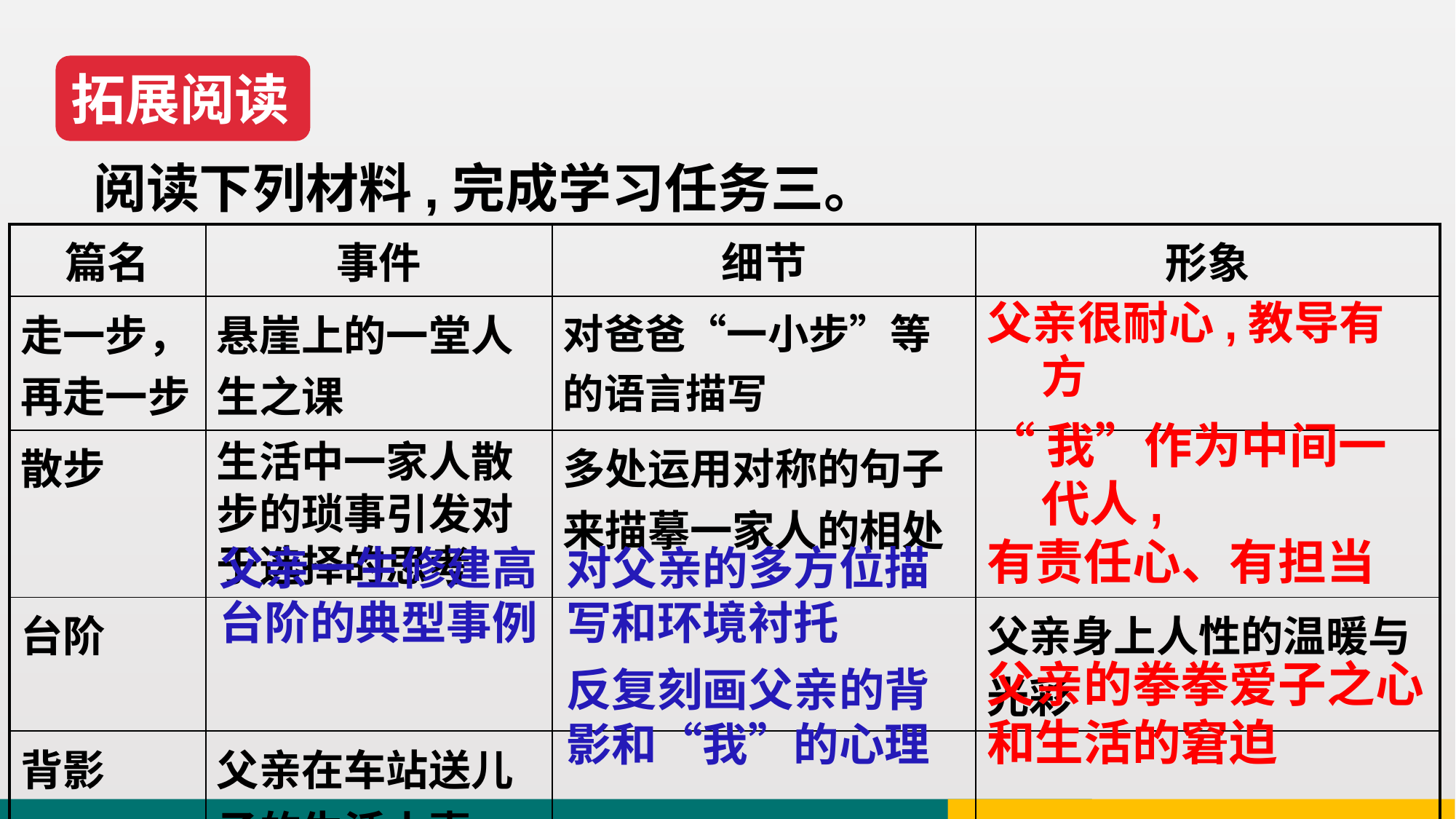

拓展阅读
  阅读下列材料,完成学习任务三。
| 篇名 | 事件 | 细节 | 形象 |
| --- | --- | --- | --- |
| 走一步，再走一步 | 悬崖上的一堂人生之课 | 对爸爸“一小步”等的语言描写 |  |
| 散步 | 生活中一家人散步的琐事引发对于选择的思考 | 多处运用对称的句子来描摹一家人的相处 |  |
| 台阶 |  |  | 父亲身上人性的温暖与光彩 |
| 背影 | 父亲在车站送儿子的生活小事 |  |  |
父亲很耐心,教导有方
“我”作为中间一代人,
有责任心、有担当
父亲一生修建高
台阶的典型事例
对父亲的多方位描
写和环境衬托
父亲的拳拳爱子之心
和生活的窘迫
反复刻画父亲的背
影和“我”的心理